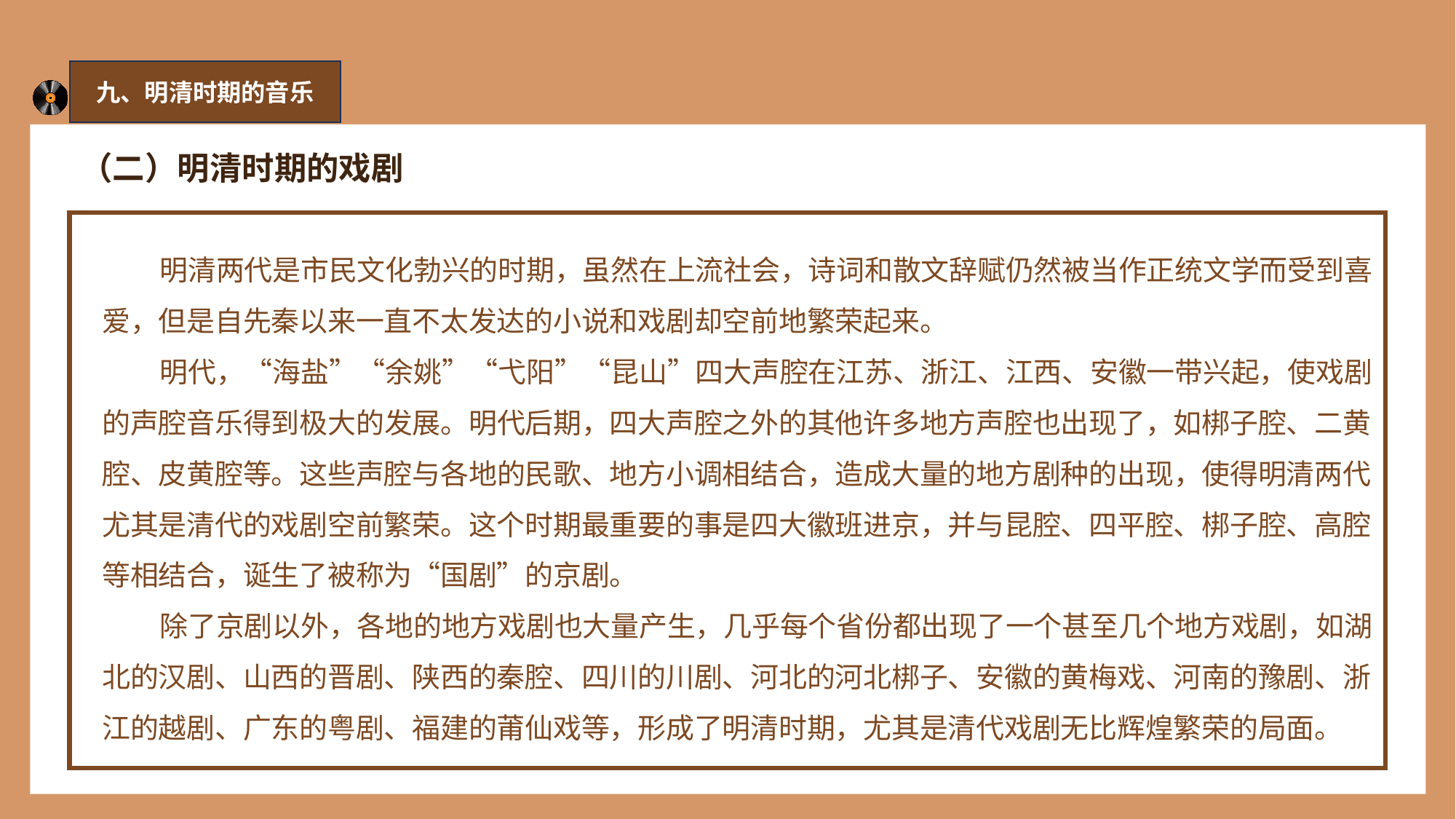

九、明清时期的音乐
（二）明清时期的戏剧

        明清两代是市民文化勃兴的时期，虽然在上流社会，诗词和散文辞赋仍然被当作正统文学而受到喜爱，但是自先秦以来一直不太发达的小说和戏剧却空前地繁荣起来。
        明代，“海盐”“余姚”“弋阳”“昆山”四大声腔在江苏、浙江、江西、安徽一带兴起，使戏剧的声腔音乐得到极大的发展。明代后期，四大声腔之外的其他许多地方声腔也出现了，如梆子腔、二黄腔、皮黄腔等。这些声腔与各地的民歌、地方小调相结合，造成大量的地方剧种的出现，使得明清两代尤其是清代的戏剧空前繁荣。这个时期最重要的事是四大徽班进京，并与昆腔、四平腔、梆子腔、高腔等相结合，诞生了被称为“国剧”的京剧。
        除了京剧以外，各地的地方戏剧也大量产生，几乎每个省份都出现了一个甚至几个地方戏剧，如湖北的汉剧、山西的晋剧、陕西的秦腔、四川的川剧、河北的河北梆子、安徽的黄梅戏、河南的豫剧、浙江的越剧、广东的粤剧、福建的莆仙戏等，形成了明清时期，尤其是清代戏剧无比辉煌繁荣的局面。
2. 弦鼗